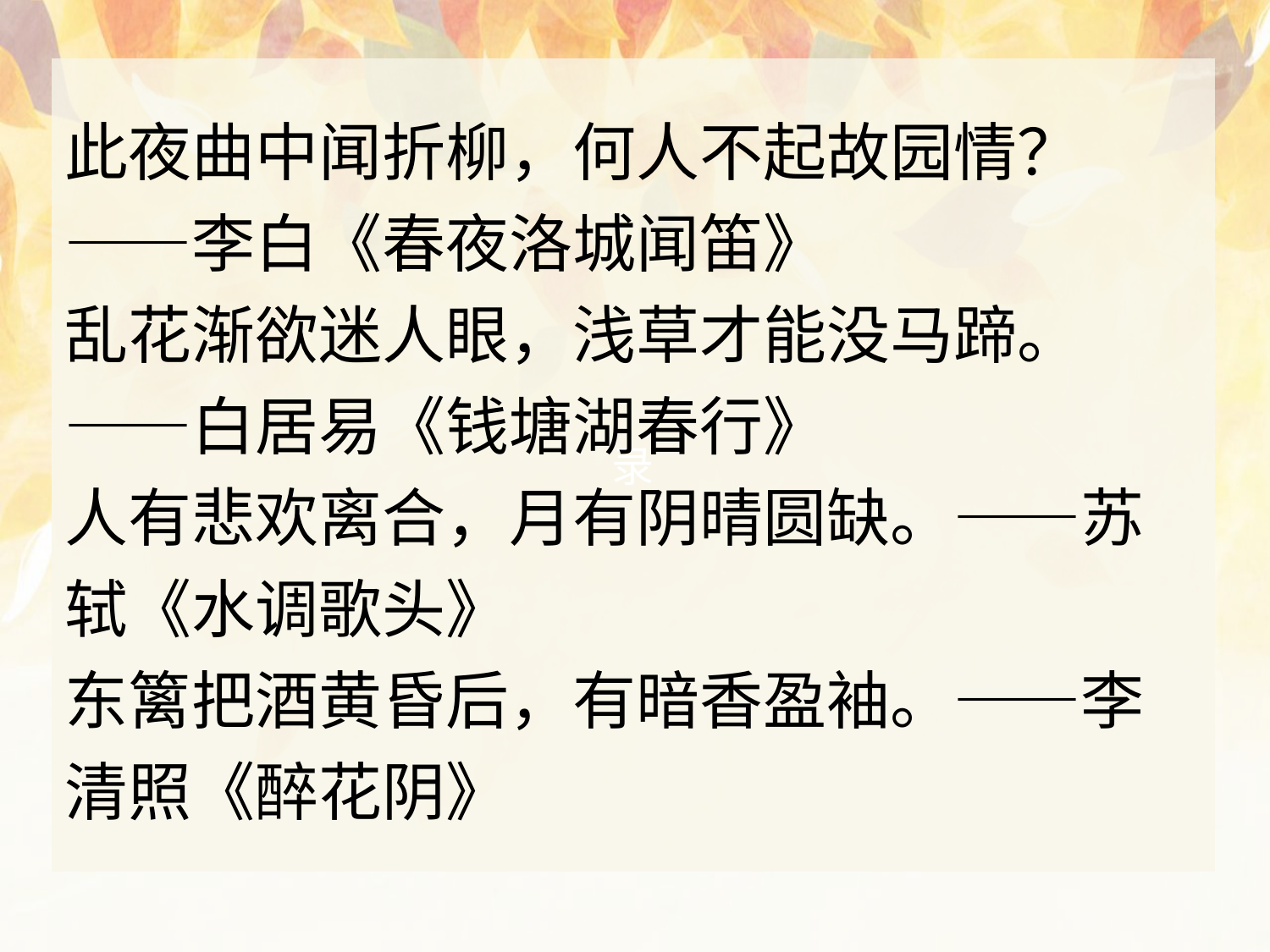

# 此夜曲中闻折柳，何人不起故园情？——李白《春夜洛城闻笛》 乱花渐欲迷人眼，浅草才能没马蹄。——白居易《钱塘湖春行》 人有悲欢离合，月有阴晴圆缺。——苏轼《水调歌头》 东篱把酒黄昏后，有暗香盈袖。——李清照《醉花阴》